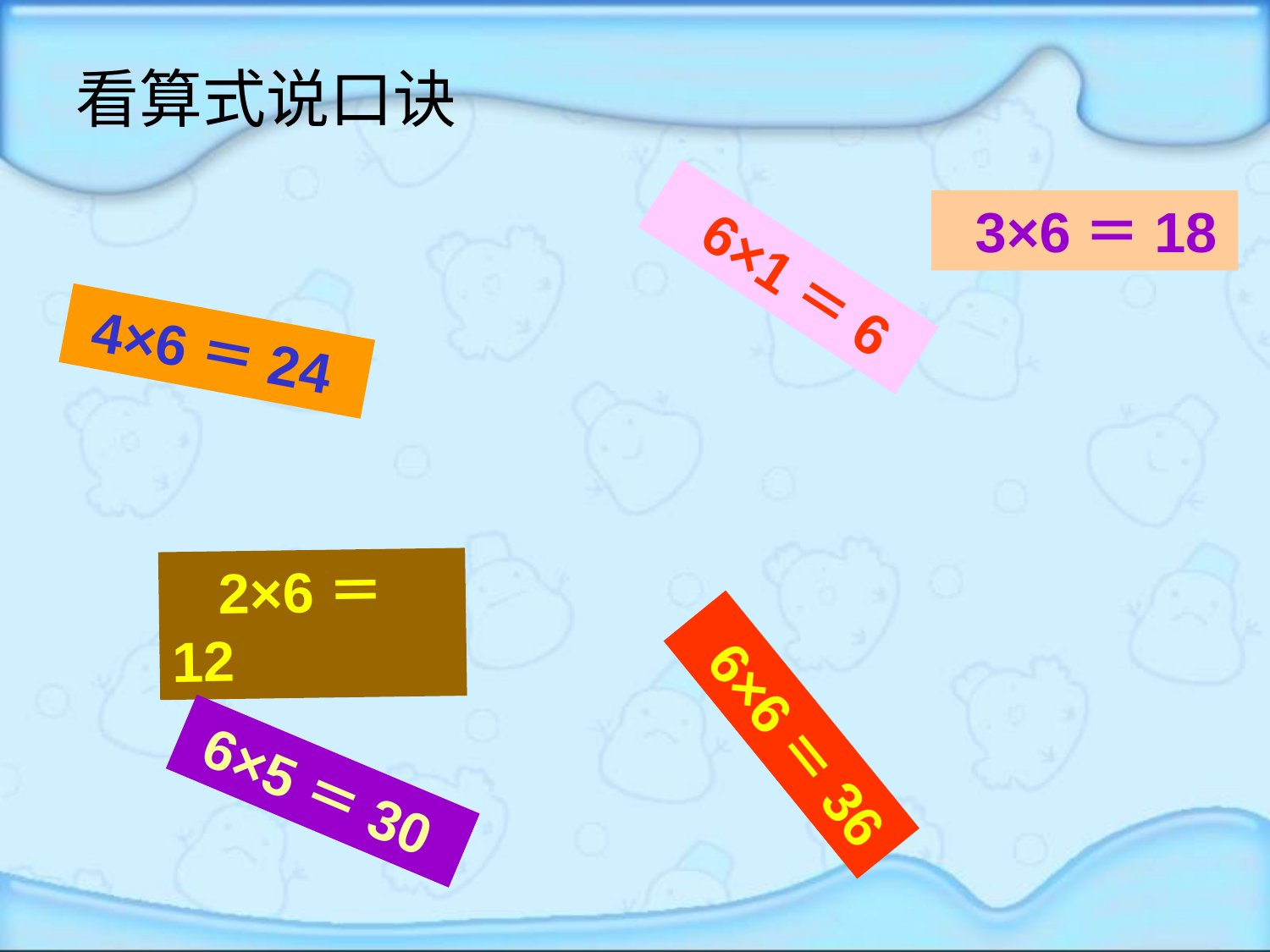

看算式说口诀
  3×6＝18
   6×1＝6
 4×6＝24
   2×6＝12
  6×6＝36
 6×5＝30